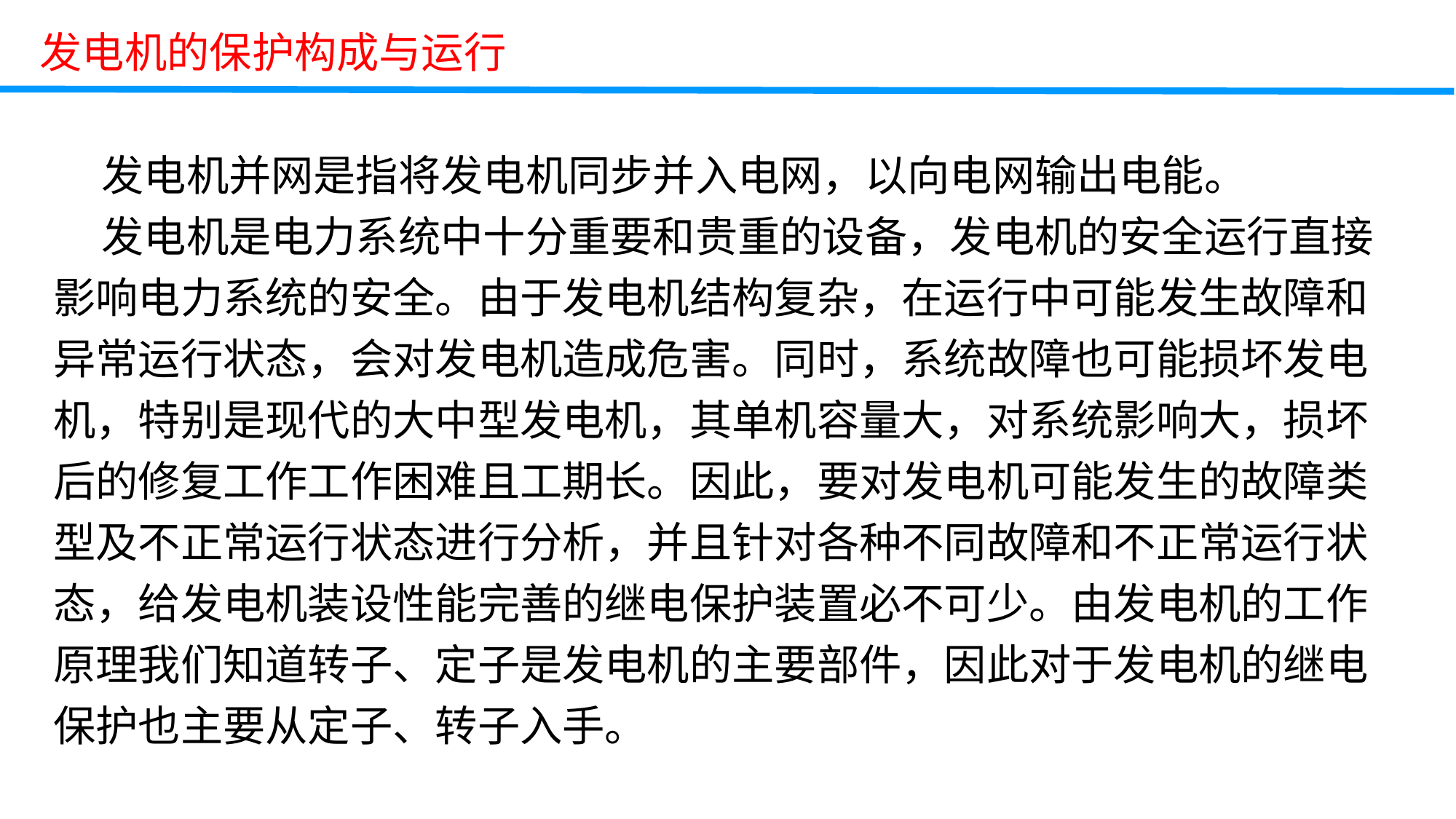

发电机的保护构成与运行
    发电机并网是指将发电机同步并入电网，以向电网输出电能。
    发电机是电力系统中十分重要和贵重的设备，发电机的安全运行直接影响电力系统的安全。由于发电机结构复杂，在运行中可能发生故障和异常运行状态，会对发电机造成危害。同时，系统故障也可能损坏发电机，特别是现代的大中型发电机，其单机容量大，对系统影响大，损坏后的修复工作工作困难且工期长。因此，要对发电机可能发生的故障类型及不正常运行状态进行分析，并且针对各种不同故障和不正常运行状态，给发电机装设性能完善的继电保护装置必不可少。由发电机的工作原理我们知道转子、定子是发电机的主要部件，因此对于发电机的继电保护也主要从定子、转子入手。
教学重点